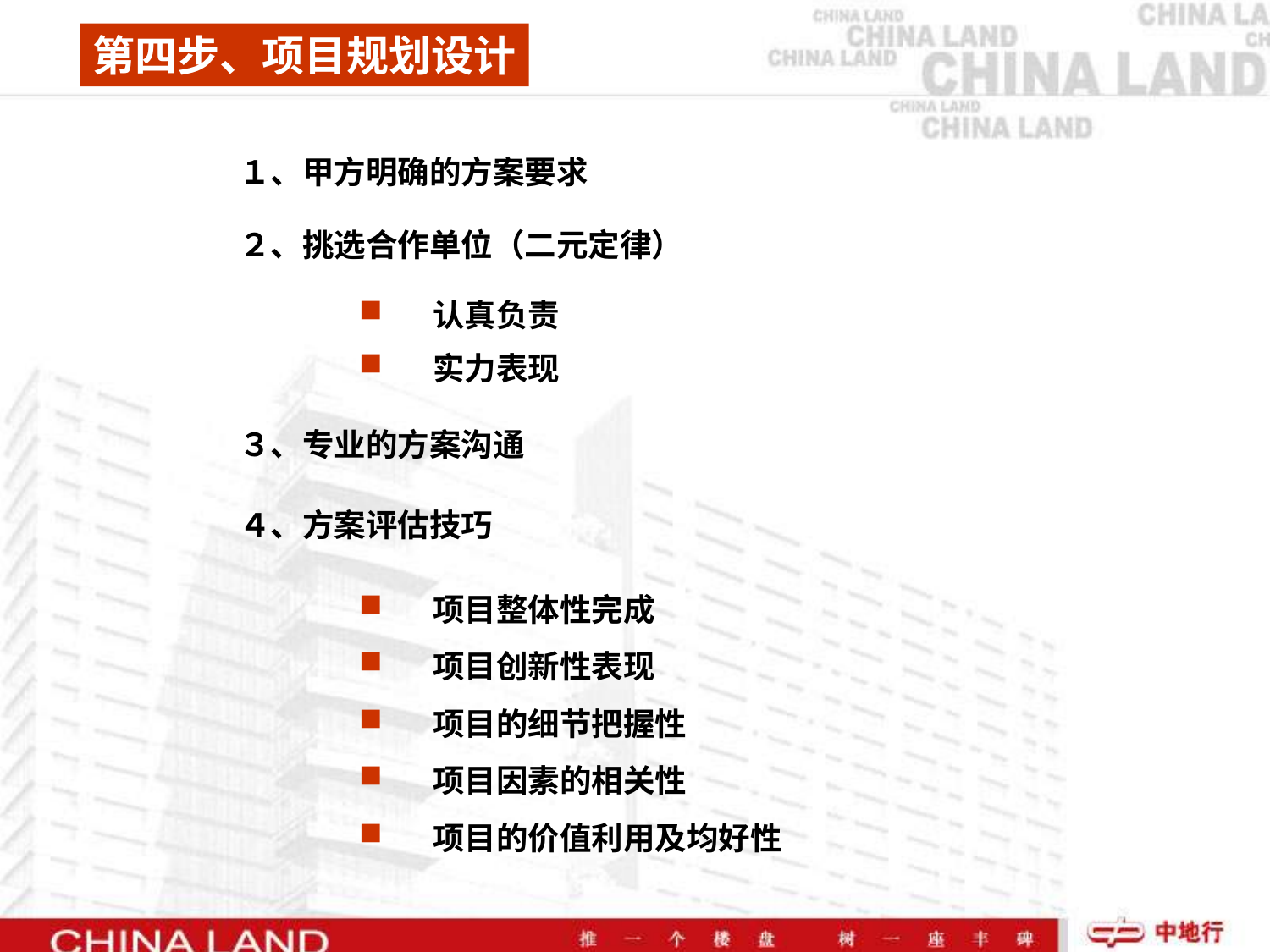

第四步、项目规划设计
１、甲方明确的方案要求
２、挑选合作单位（二元定律）
认真负责
实力表现
３、专业的方案沟通
４、方案评估技巧
项目整体性完成
项目创新性表现
项目的细节把握性
项目因素的相关性
项目的价值利用及均好性